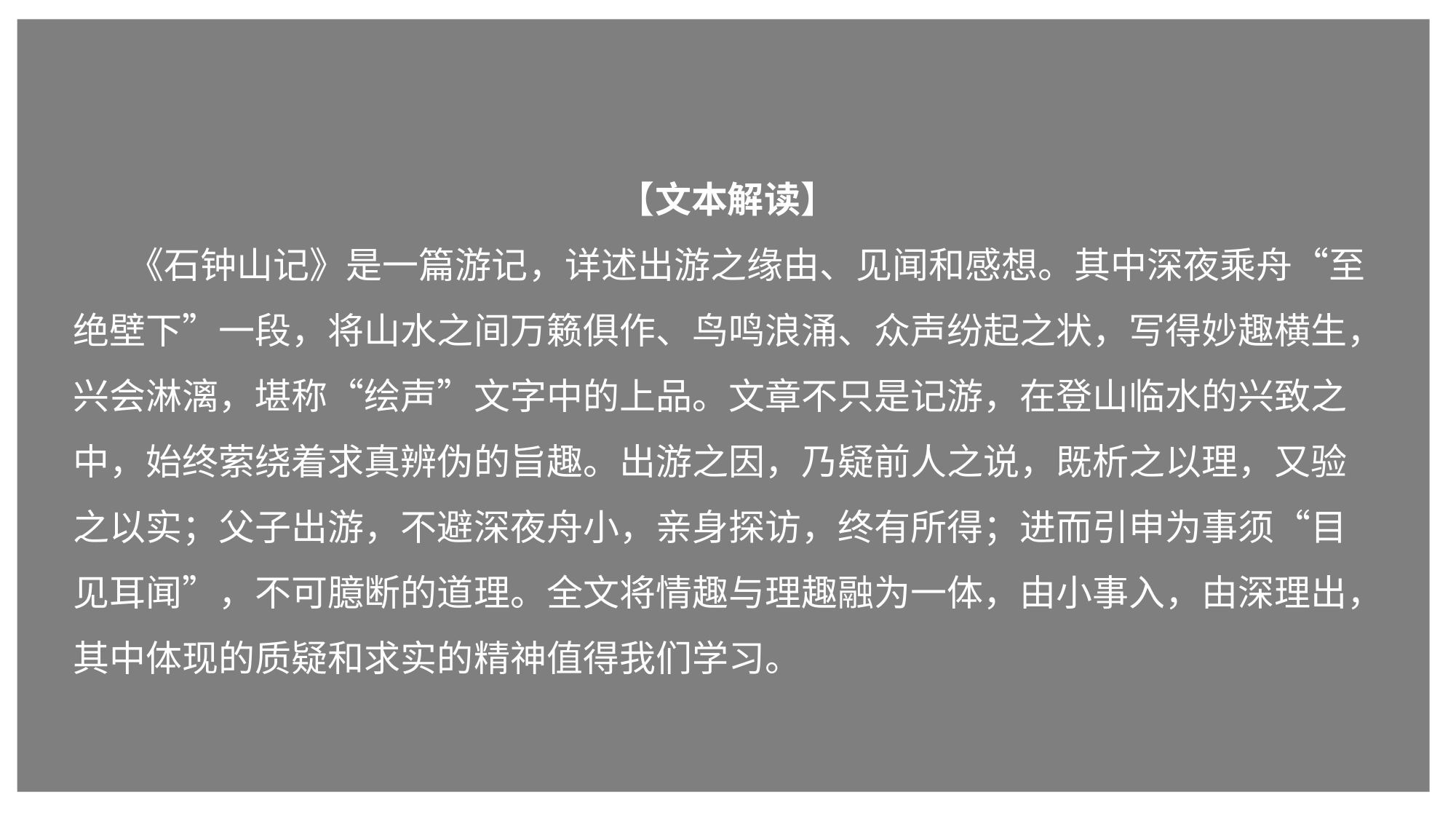

【文本解读】
《石钟山记》是一篇游记，详述出游之缘由、见闻和感想。其中深夜乘舟“至绝壁下”一段，将山水之间万籁俱作、鸟鸣浪涌、众声纷起之状，写得妙趣横生，兴会淋漓，堪称“绘声”文字中的上品。文章不只是记游，在登山临水的兴致之中，始终萦绕着求真辨伪的旨趣。出游之因，乃疑前人之说，既析之以理，又验之以实；父子出游，不避深夜舟小，亲身探访，终有所得；进而引申为事须“目见耳闻”，不可臆断的道理。全文将情趣与理趣融为一体，由小事入，由深理出，其中体现的质疑和求实的精神值得我们学习。